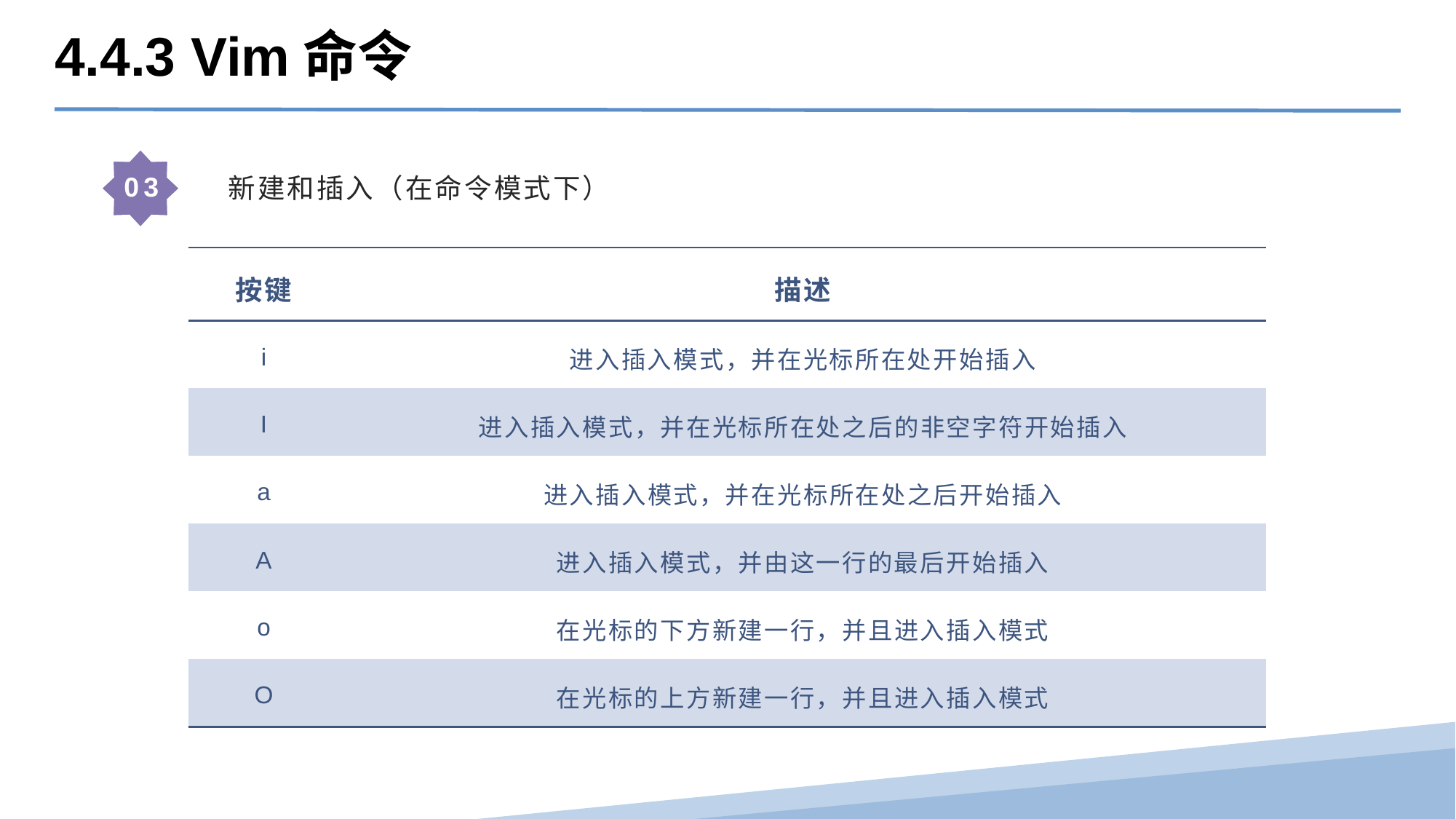

4.4.3 Vim命令

 新建和插入（在命令模式下）
03
| 按键 | 描述 |
| --- | --- |
| i | 进入插入模式，并在光标所在处开始插入 |
| I | 进入插入模式，并在光标所在处之后的非空字符开始插入 |
| a | 进入插入模式，并在光标所在处之后开始插入 |
| A | 进入插入模式，并由这一行的最后开始插入 |
| o | 在光标的下方新建一行，并且进入插入模式 |
| O | 在光标的上方新建一行，并且进入插入模式 |